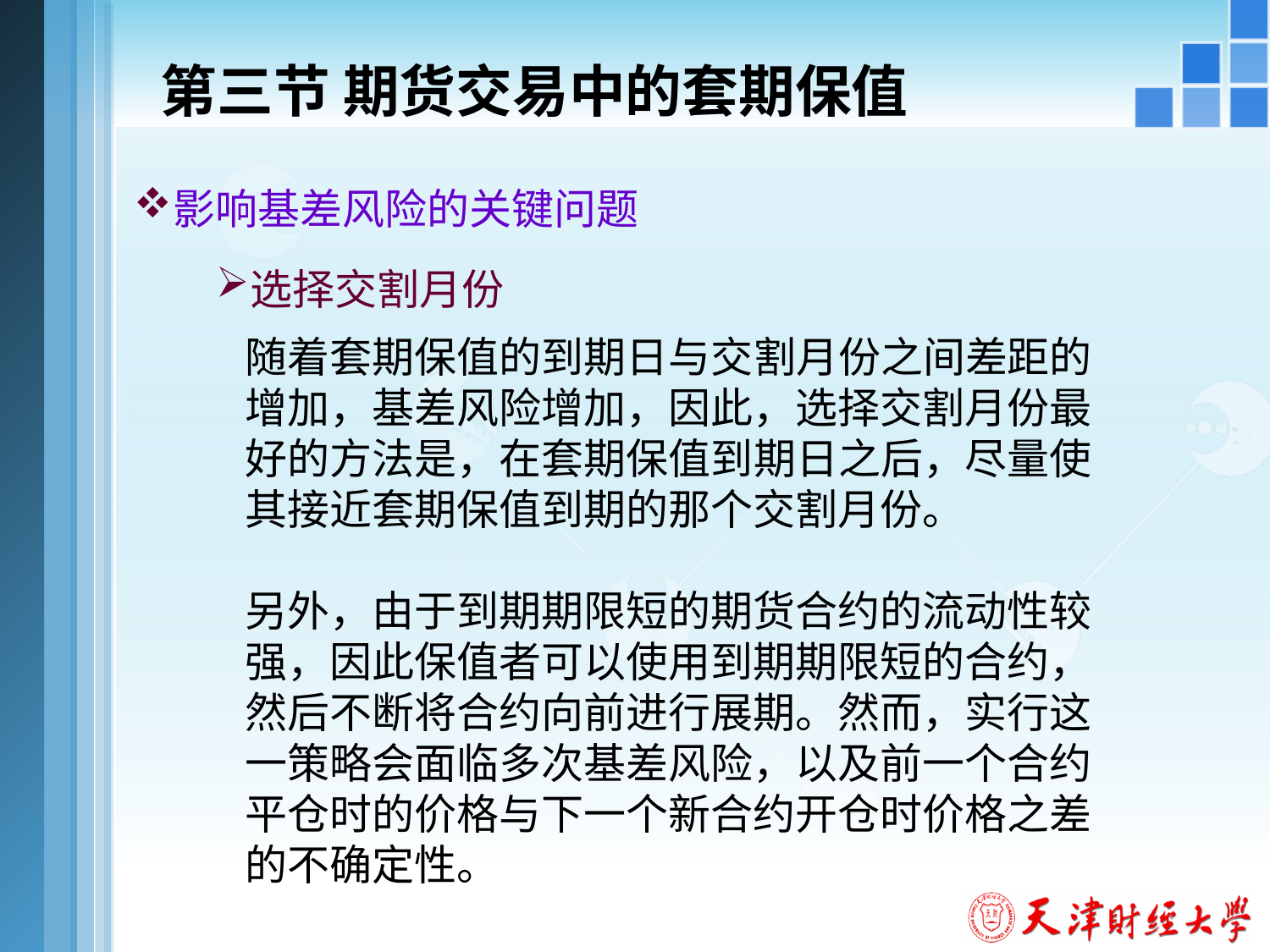

# 第三节 期货交易中的套期保值
影响基差风险的关键问题
选择交割月份
随着套期保值的到期日与交割月份之间差距的增加，基差风险增加，因此，选择交割月份最好的方法是，在套期保值到期日之后，尽量使其接近套期保值到期的那个交割月份。

另外，由于到期期限短的期货合约的流动性较强，因此保值者可以使用到期期限短的合约，然后不断将合约向前进行展期。然而，实行这一策略会面临多次基差风险，以及前一个合约平仓时的价格与下一个新合约开仓时价格之差的不确定性。